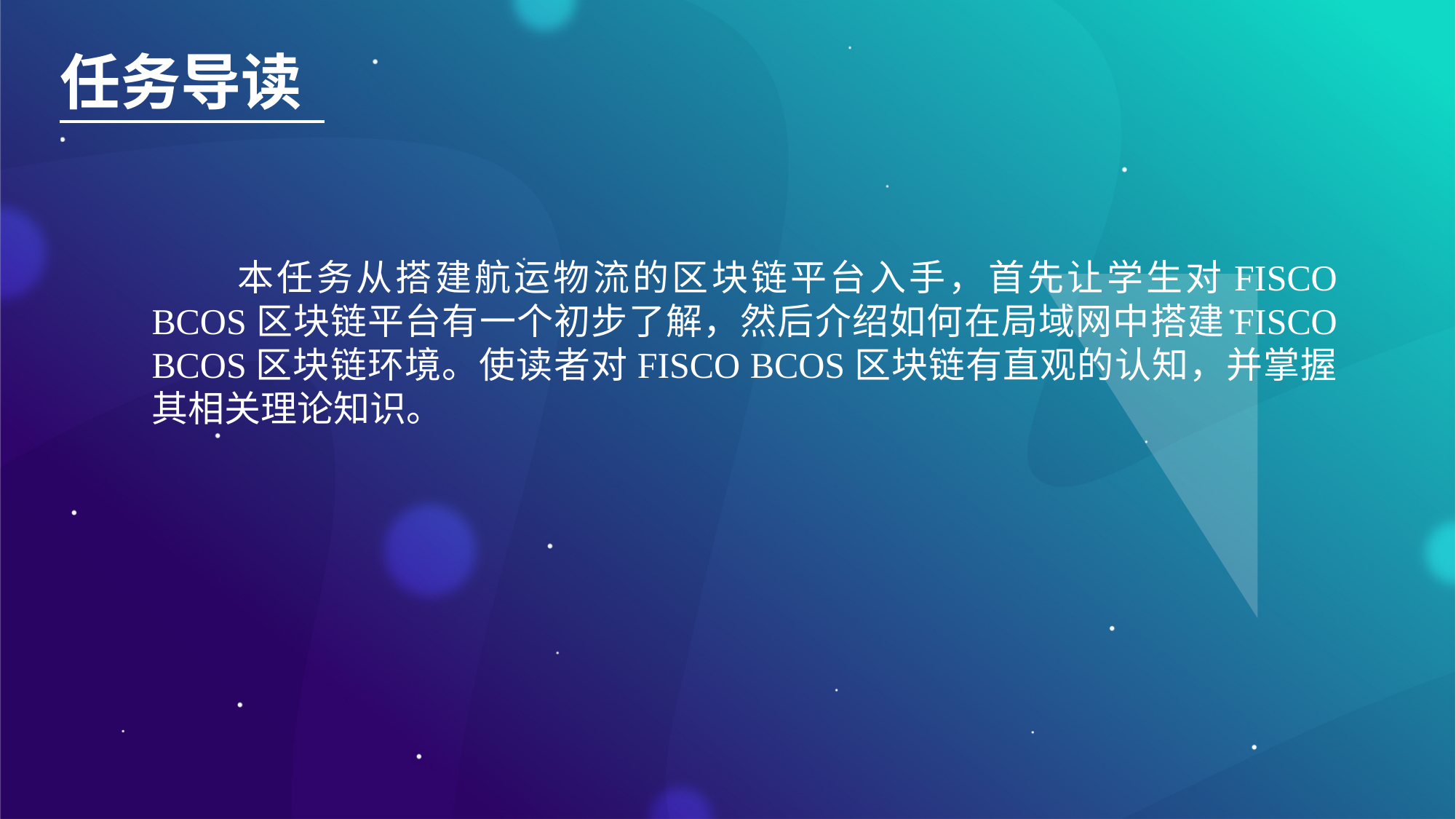

任务导读
本任务从搭建航运物流的区块链平台入手，首先让学生对FISCO BCOS区块链平台有一个初步了解，然后介绍如何在局域网中搭建FISCO BCOS区块链环境。使读者对FISCO BCOS区块链有直观的认知，并掌握其相关理论知识。